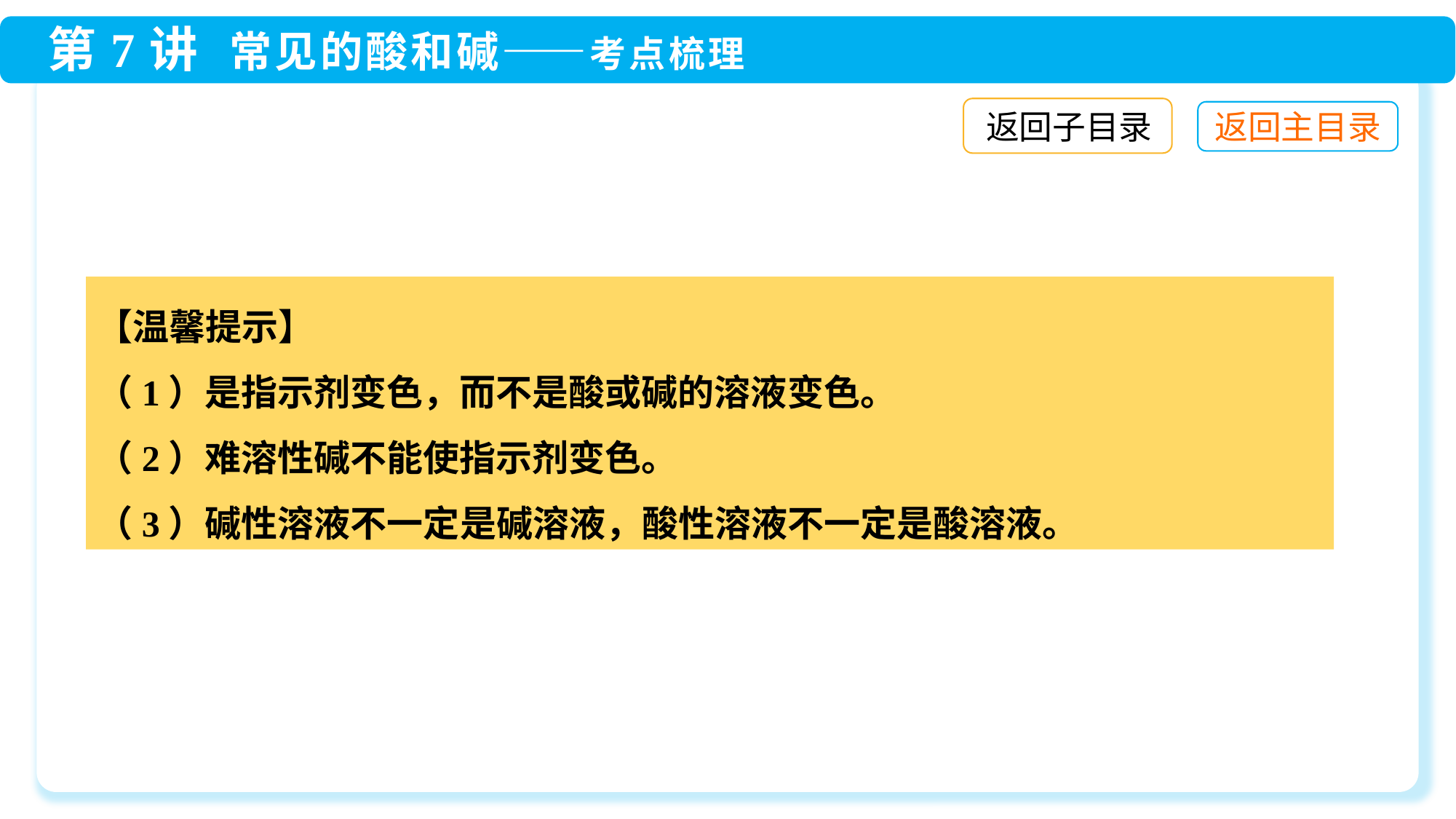

返回子目录
【温馨提示】
（1）是指示剂变色，而不是酸或碱的溶液变色。
（2）难溶性碱不能使指示剂变色。
（3）碱性溶液不一定是碱溶液，酸性溶液不一定是酸溶液。